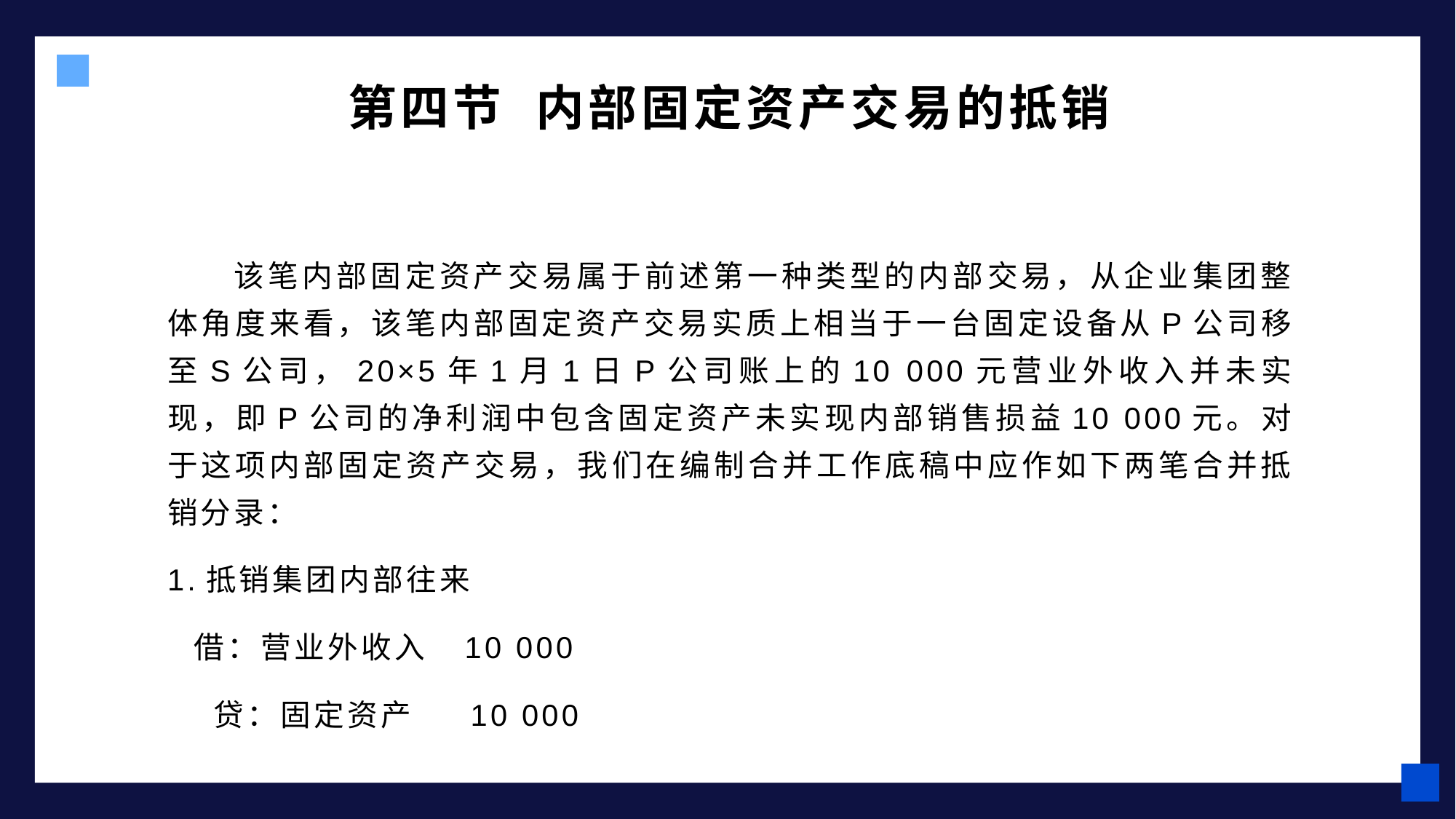

第四节  内部固定资产交易的抵销
该笔内部固定资产交易属于前述第一种类型的内部交易，从企业集团整体角度来看，该笔内部固定资产交易实质上相当于一台固定设备从P公司移至S公司，20×5年1月1日P公司账上的10 000元营业外收入并未实现，即P公司的净利润中包含固定资产未实现内部销售损益10 000元。对于这项内部固定资产交易，我们在编制合并工作底稿中应作如下两笔合并抵销分录：
1.抵销集团内部往来
  借：营业外收入   10 000
    贷：固定资产     10 000